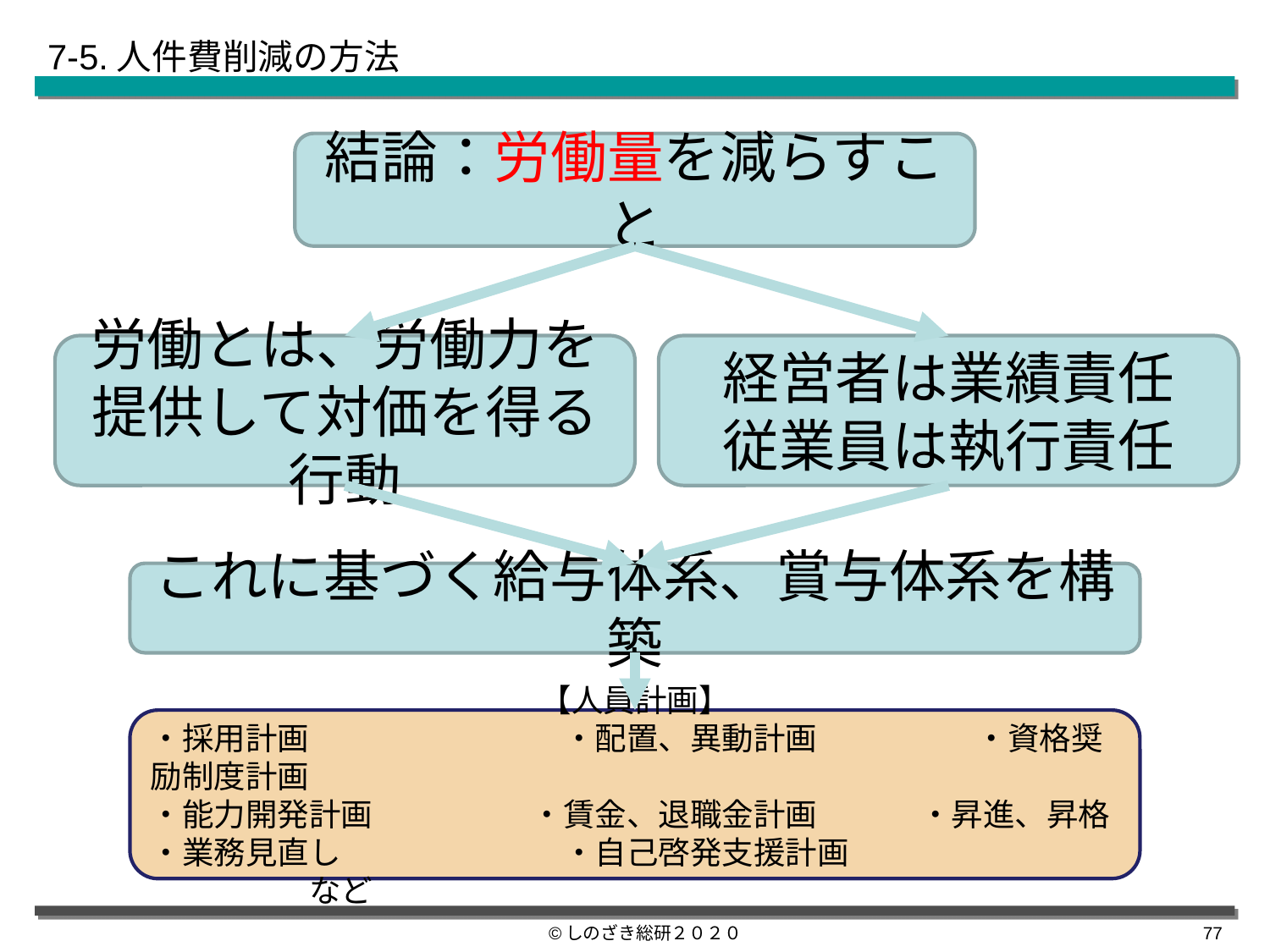

7-5.人件費削減の方法
結論：労働量を減らすこと
労働とは、労働力を提供して対価を得る行動
経営者は業績責任
従業員は執行責任
これに基づく給与体系、賞与体系を構築
【人員計画】
・採用計画　　　　　　　　・配置、異動計画　　　　　・資格奨励制度計画
・能力開発計画　　　　　・賃金、退職金計画　 　　・昇進、昇格
・業務見直し　　　　　　　・自己啓発支援計画　　　　　　　　　　　　　など
©しのざき総研２０２０
77